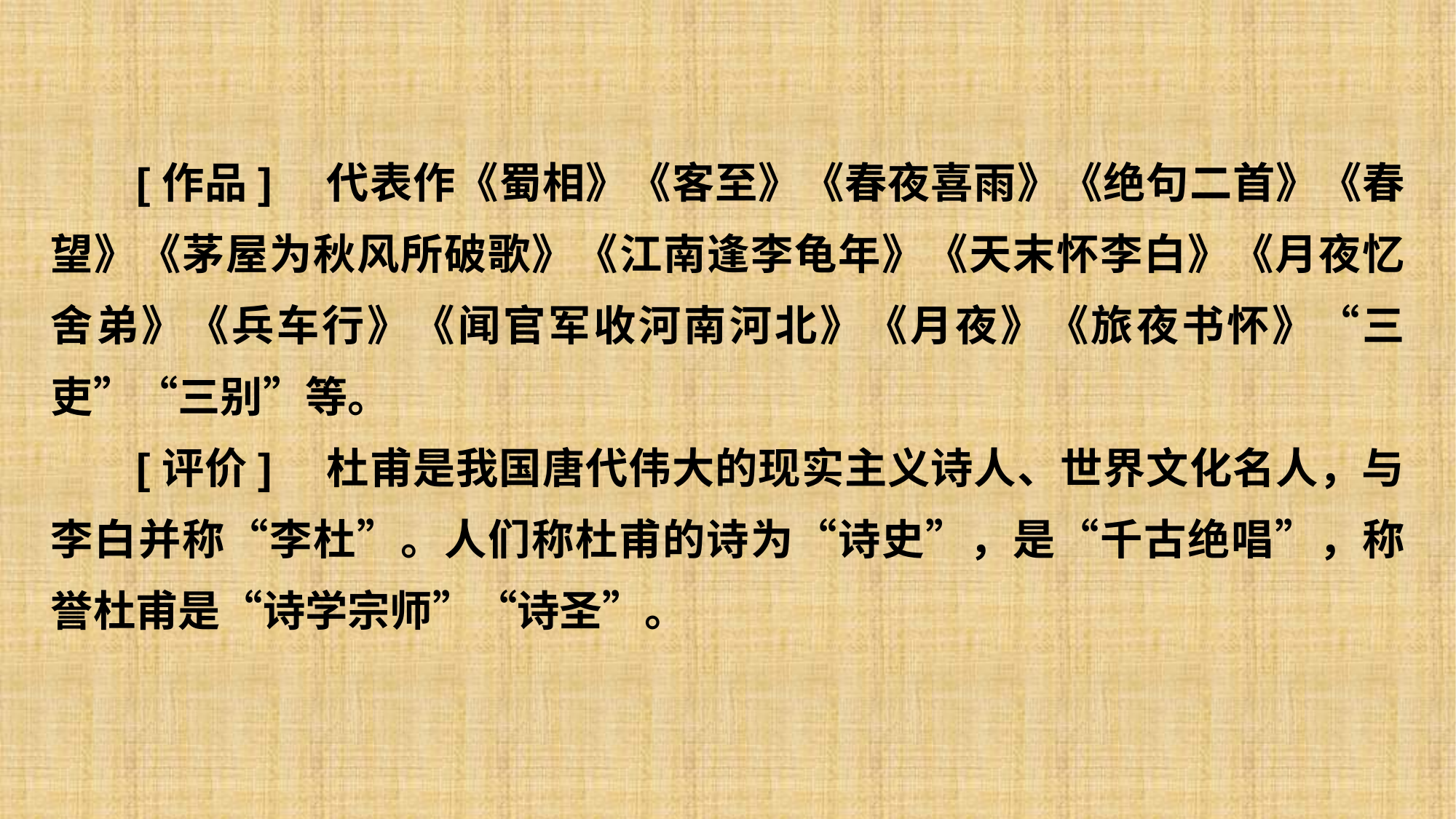

[作品]　代表作《蜀相》《客至》《春夜喜雨》《绝句二首》《春望》《茅屋为秋风所破歌》《江南逢李龟年》《天末怀李白》《月夜忆舍弟》《兵车行》《闻官军收河南河北》《月夜》《旅夜书怀》“三吏”“三别”等。
[评价]　杜甫是我国唐代伟大的现实主义诗人、世界文化名人，与李白并称“李杜”。人们称杜甫的诗为“诗史”，是“千古绝唱”，称誉杜甫是“诗学宗师”“诗圣”。